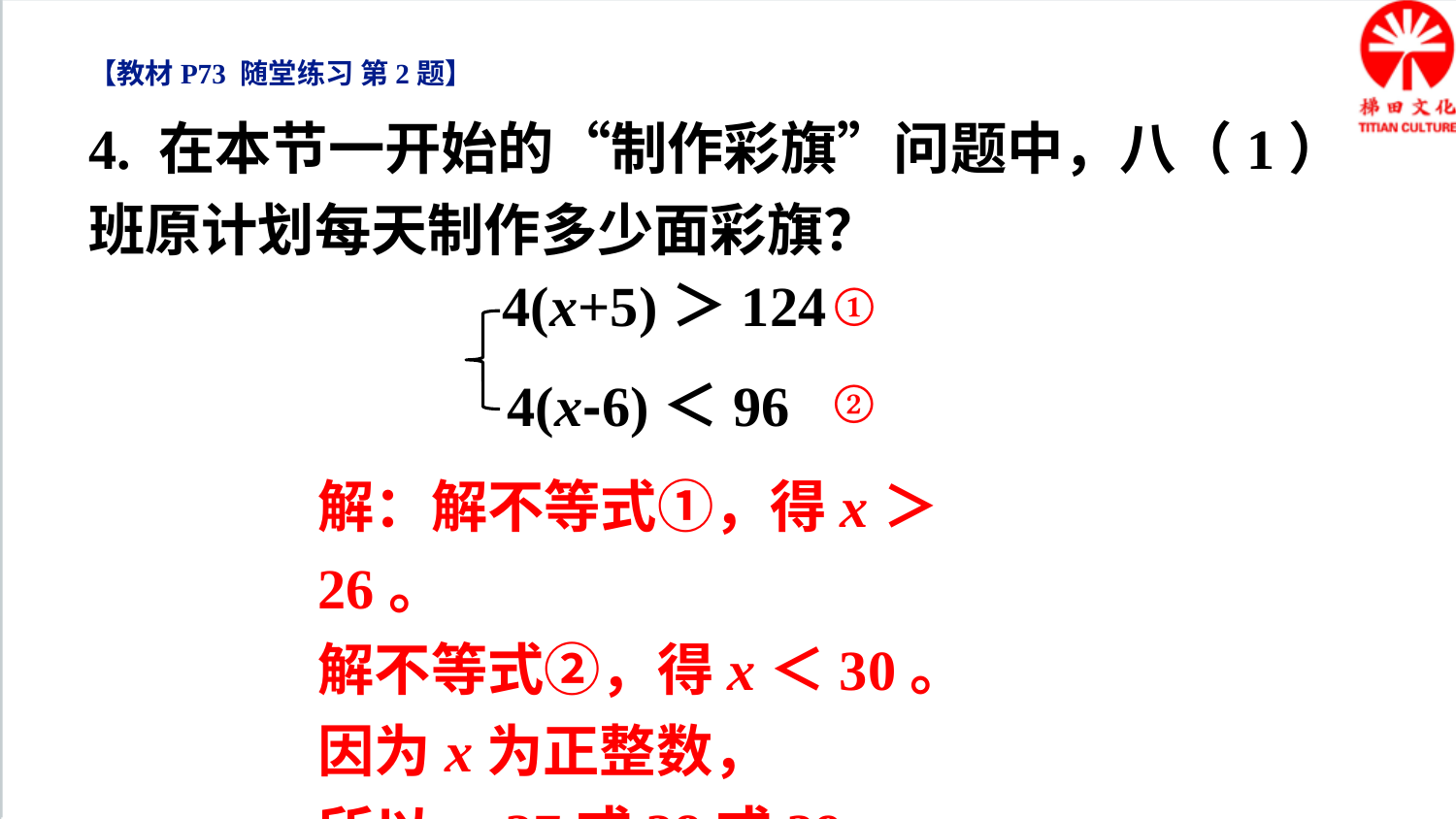

【教材P73 随堂练习 第2题】
4. 在本节一开始的“制作彩旗”问题中，八（1）班原计划每天制作多少面彩旗？
4(x+5)＞124
①

4(x-6)＜96
②
解：解不等式①，得x＞26。
解不等式②，得x＜30。
因为x为正整数，
所以x=27或28或29。